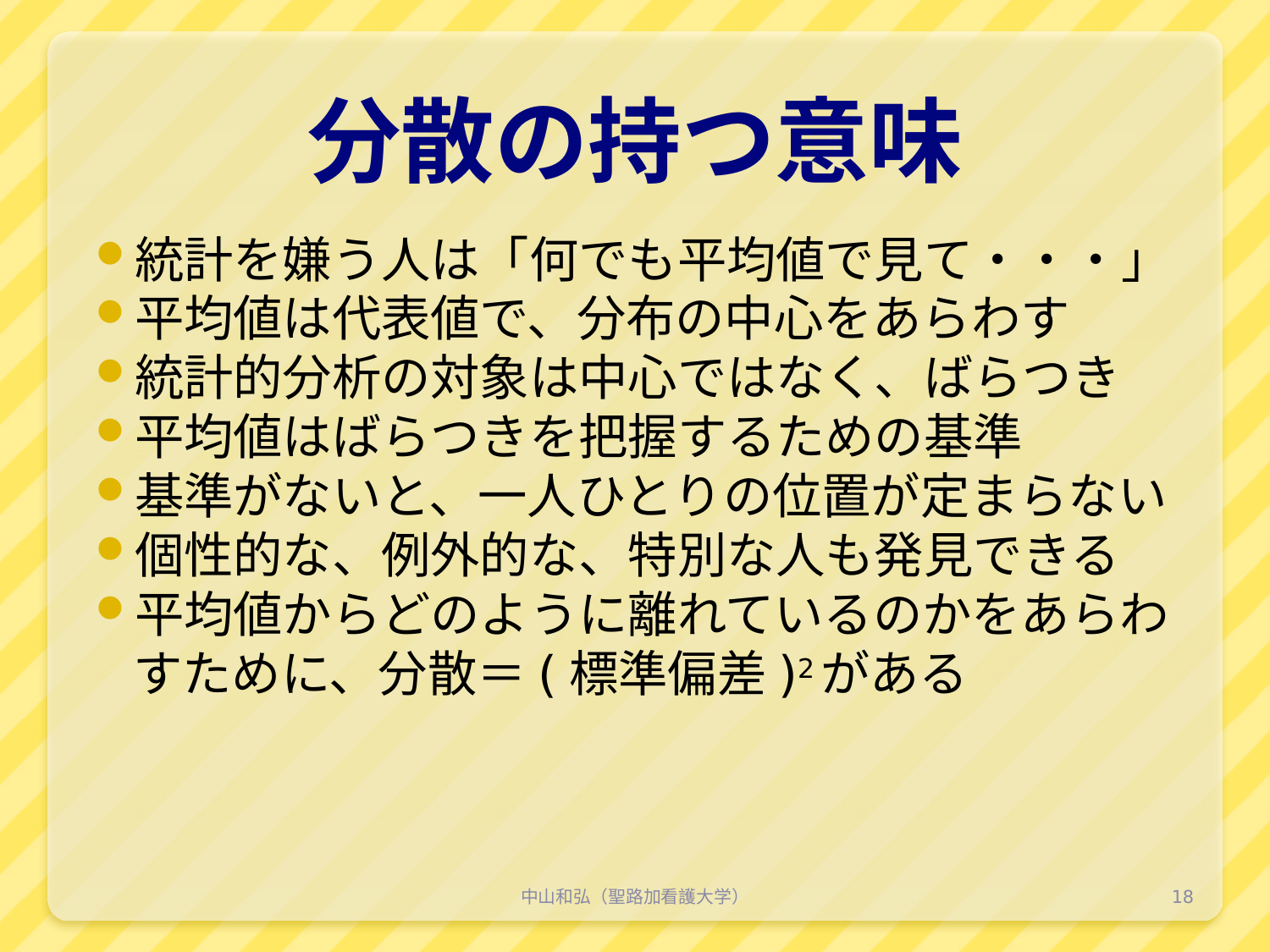

# 分散の持つ意味
統計を嫌う人は「何でも平均値で見て・・・」
平均値は代表値で、分布の中心をあらわす
統計的分析の対象は中心ではなく、ばらつき
平均値はばらつきを把握するための基準
基準がないと、一人ひとりの位置が定まらない
個性的な、例外的な、特別な人も発見できる
平均値からどのように離れているのかをあらわすために、分散＝(標準偏差)2がある

中山和弘（聖路加看護大学）
18